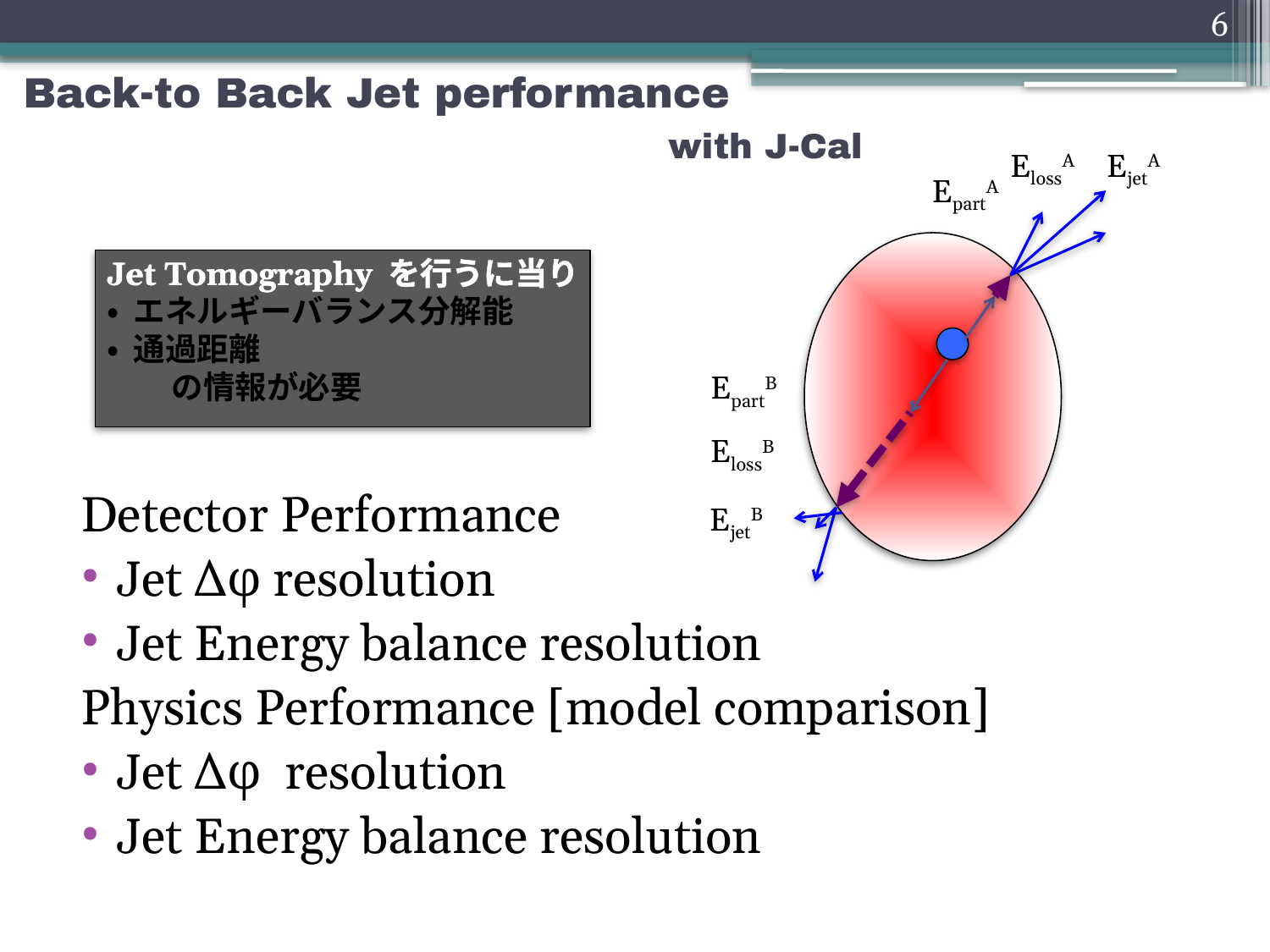

6
# Back-to Back Jet performance 　　　　　　　　　　　　　　　with J-Cal
ElossA
EjetA
EpartA

Jet Tomography を行うに当り
• エネルギーバランス分解能
• 通過距離
        の情報が必要

EpartB
ElossB
Detector Performance
Jet Δφ resolution
Jet Energy balance resolution
Physics Performance [model comparison]
Jet Δφ  resolution
Jet Energy balance resolution

EjetB